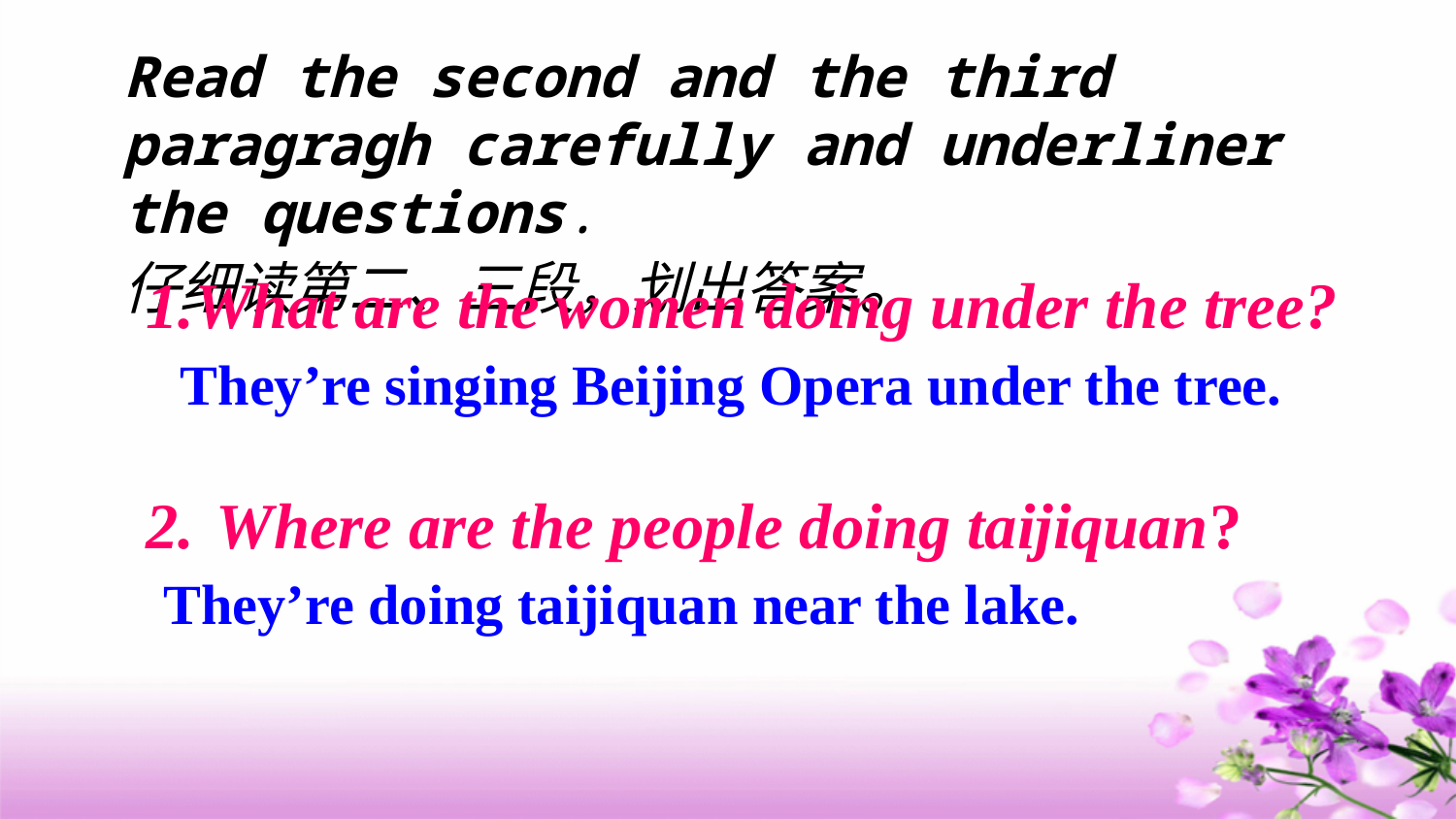

Read the second and the third paragragh carefully and underliner the questions.
仔细读第二、三段，划出答案。
1.What are the women doing under the tree?

2. Where are the people doing taijiquan?

They’re singing Beijing Opera under the tree.
They’re doing taijiquan near the lake.